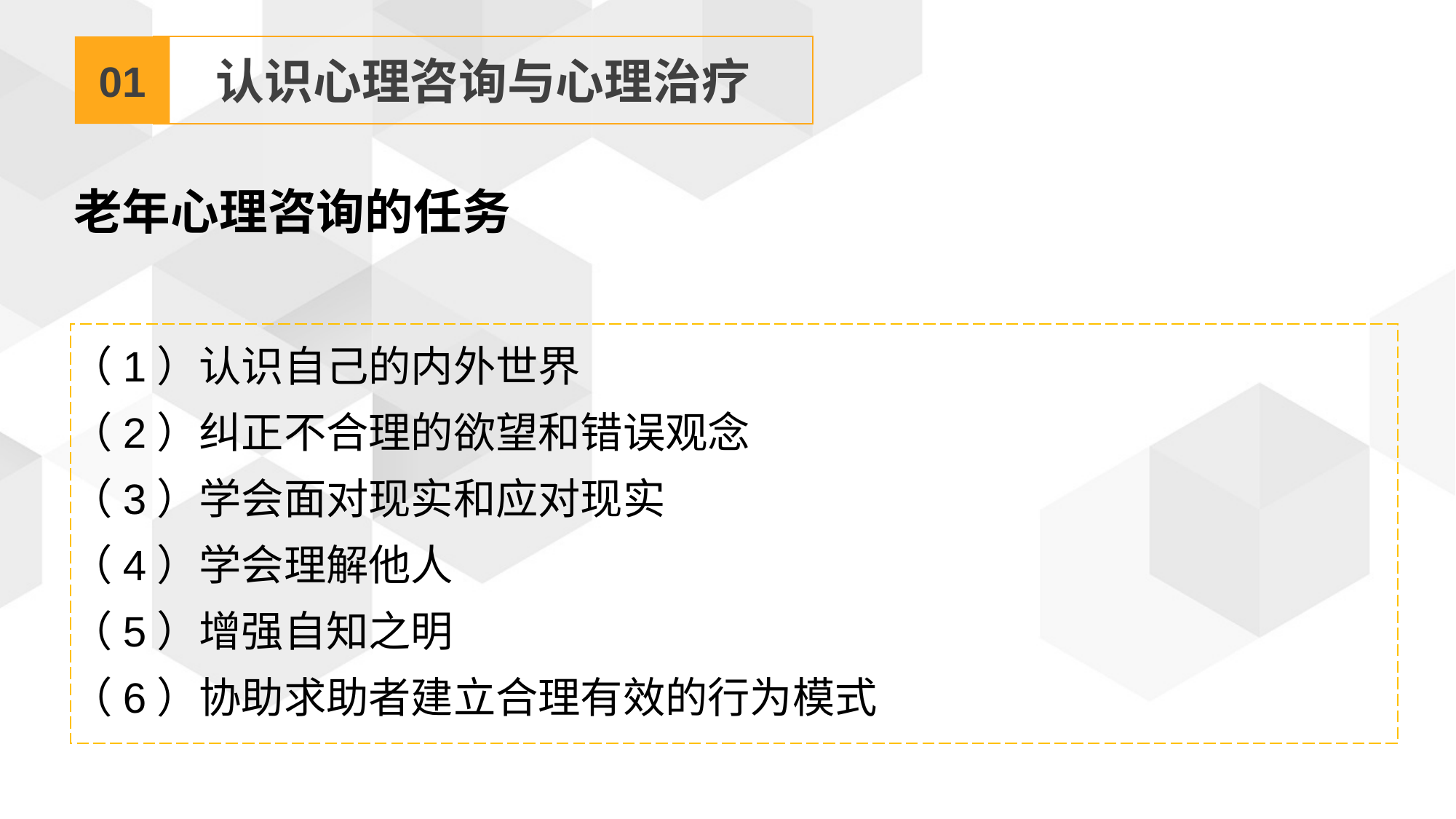

01
认识心理咨询与心理治疗
老年心理咨询的任务
（1）认识自己的内外世界
（2）纠正不合理的欲望和错误观念
（3）学会面对现实和应对现实
（4）学会理解他人
（5）增强自知之明
（6）协助求助者建立合理有效的行为模式